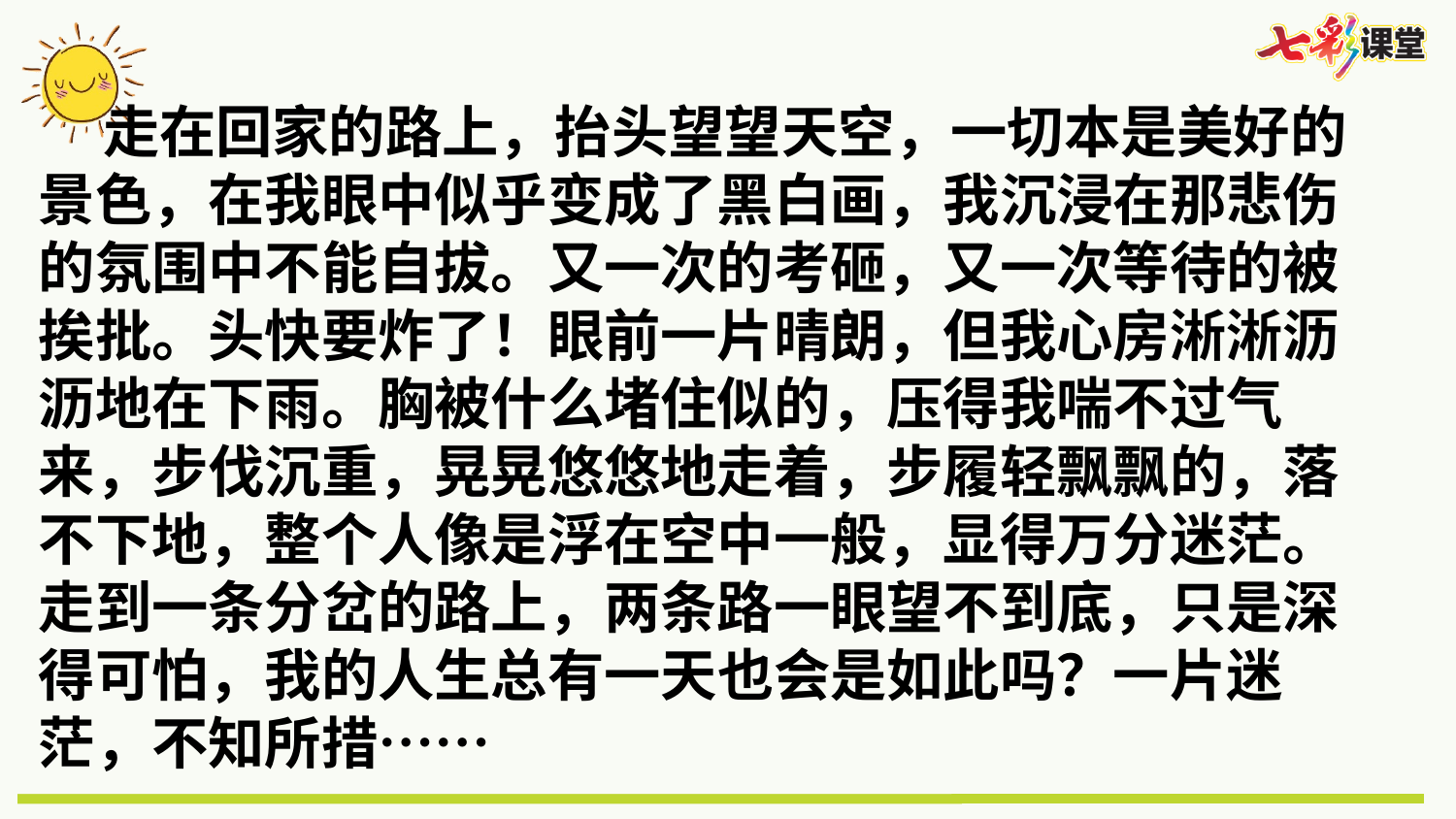

走在回家的路上，抬头望望天空，一切本是美好的景色，在我眼中似乎变成了黑白画，我沉浸在那悲伤的氛围中不能自拔。又一次的考砸，又一次等待的被挨批。头快要炸了！眼前一片晴朗，但我心房淅淅沥沥地在下雨。胸被什么堵住似的，压得我喘不过气来，步伐沉重，晃晃悠悠地走着，步履轻飘飘的，落不下地，整个人像是浮在空中一般，显得万分迷茫。走到一条分岔的路上，两条路一眼望不到底，只是深得可怕，我的人生总有一天也会是如此吗？一片迷茫，不知所措……